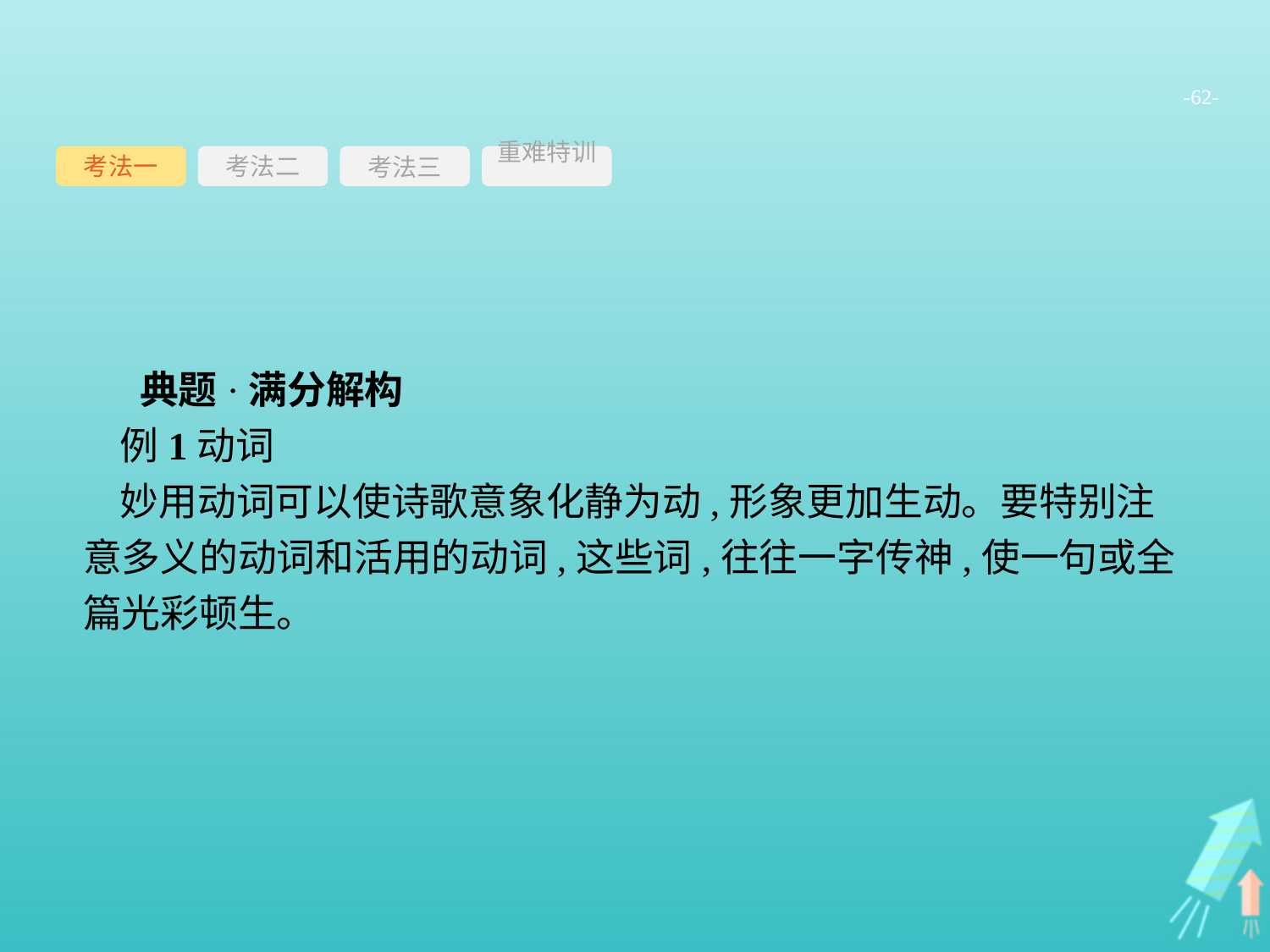

-62-
考法一
考法三
重难特训
考法二
典题·满分解构
例1动词
妙用动词可以使诗歌意象化静为动,形象更加生动。要特别注意多义的动词和活用的动词,这些词,往往一字传神,使一句或全篇光彩顿生。